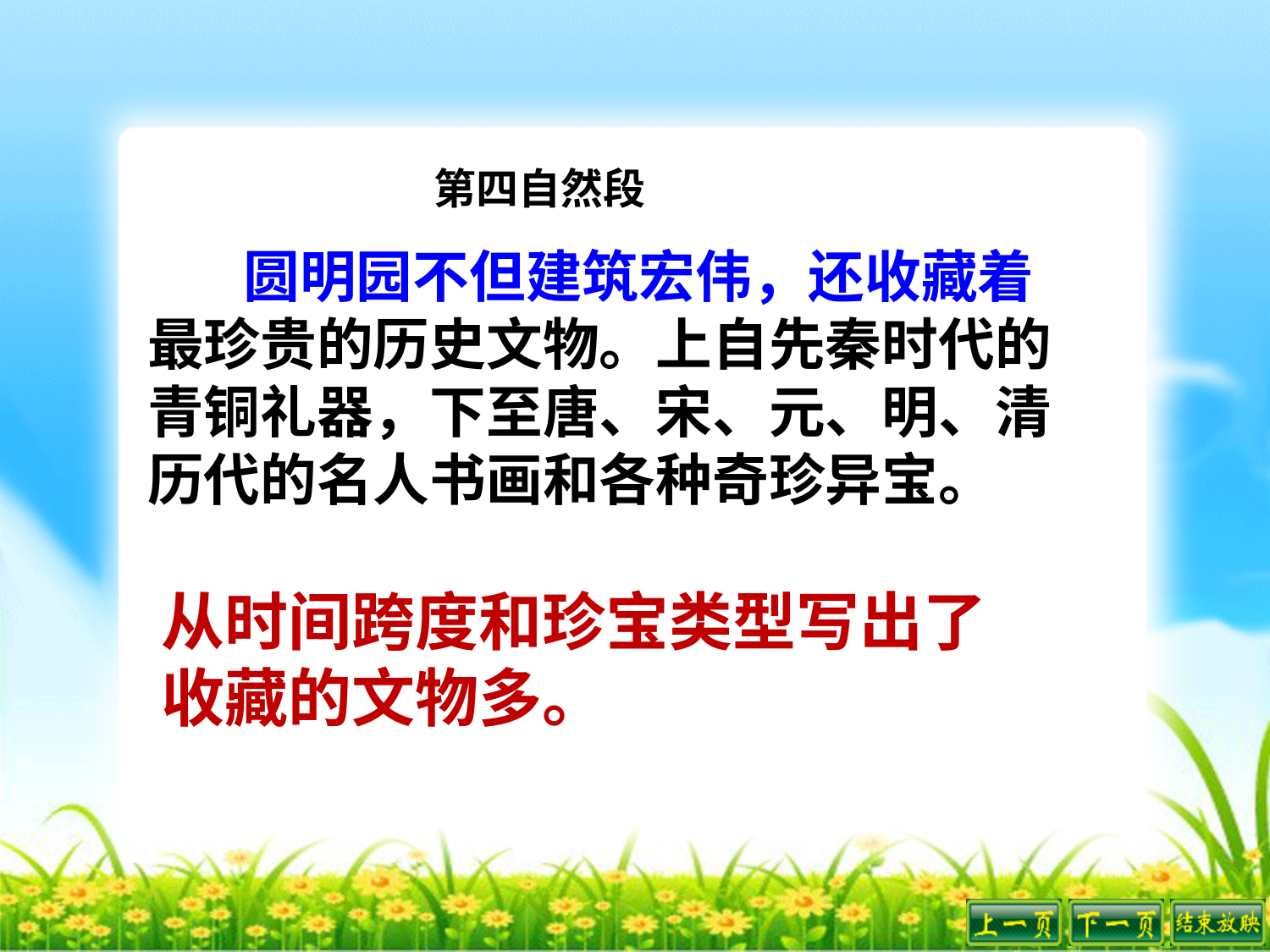

第四自然段
         圆明园不但建筑宏伟，还收藏着最珍贵的历史文物。上自先秦时代的青铜礼器，下至唐、宋、元、明、清历代的名人书画和各种奇珍异宝。
从时间跨度和珍宝类型写出了
收藏的文物多。